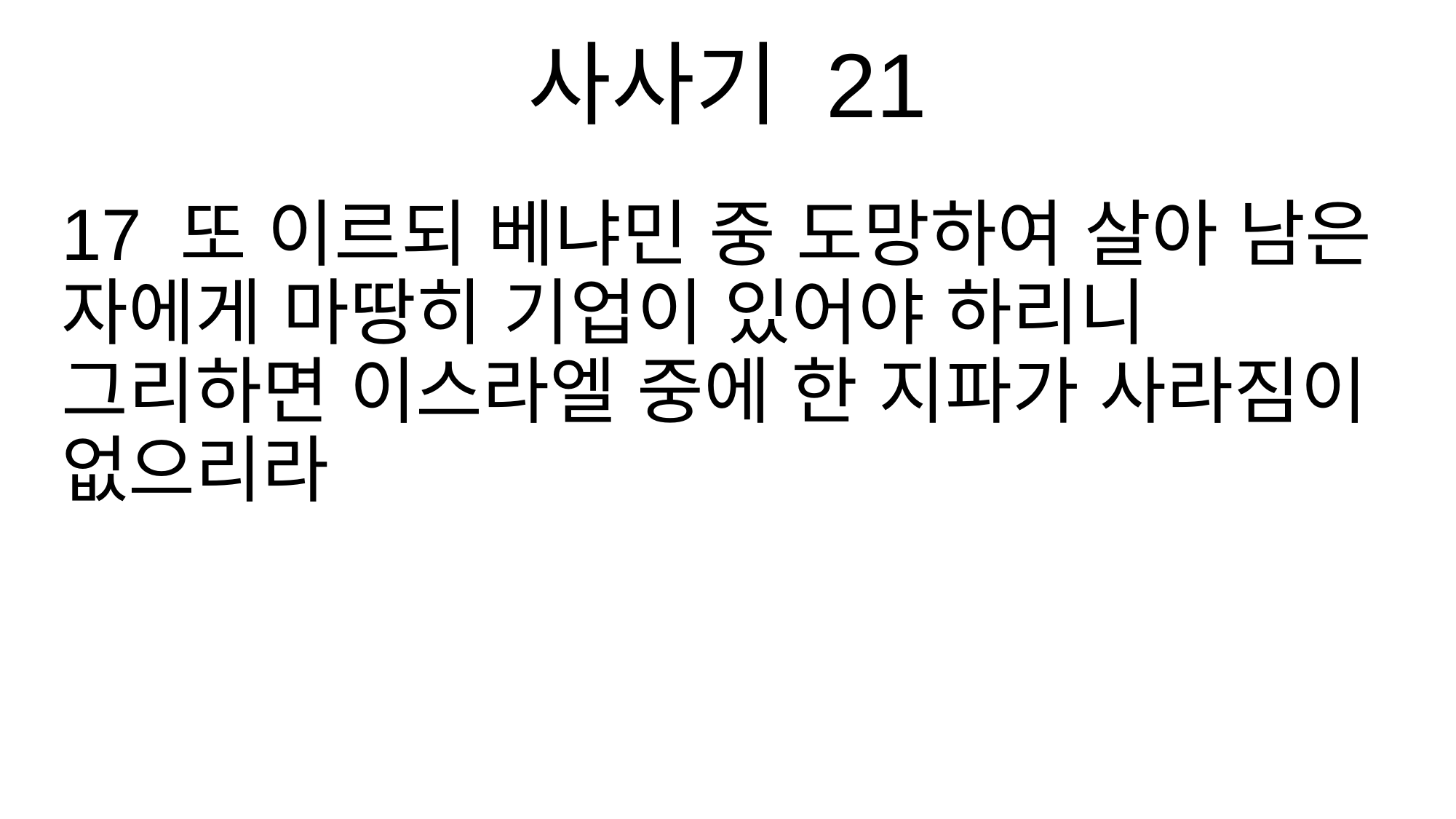

사사기 21
17 또 이르되 베냐민 중 도망하여 살아 남은 자에게 마땅히 기업이 있어야 하리니 그리하면 이스라엘 중에 한 지파가 사라짐이 없으리라